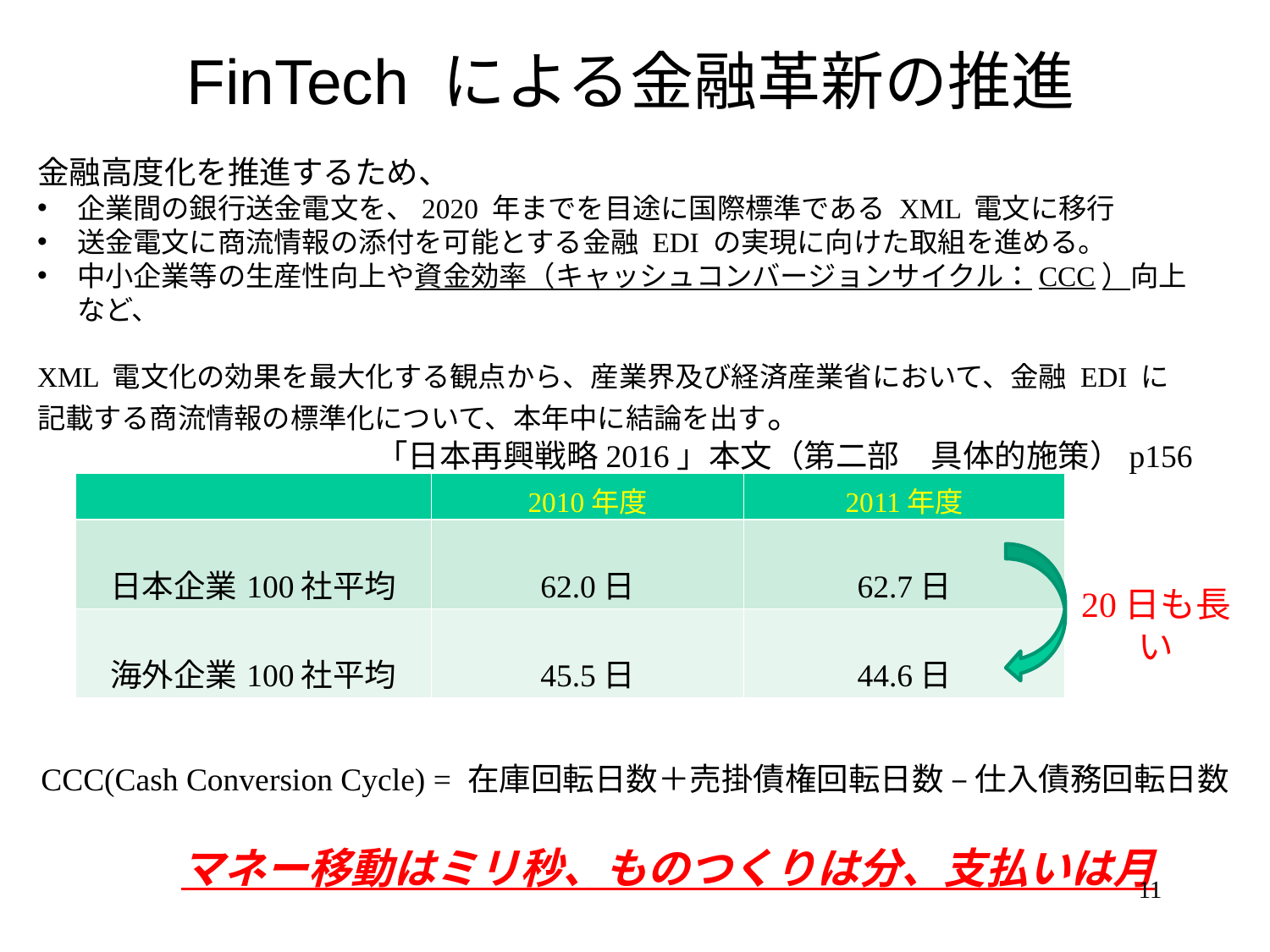

# FinTech による金融革新の推進
金融高度化を推進するため、
企業間の銀行送金電文を、2020 年までを目途に国際標準である XML 電文に移行
送金電文に商流情報の添付を可能とする金融 EDI の実現に向けた取組を進める。
中小企業等の生産性向上や資金効率（キャッシュコンバージョンサイクル：CCC）向上など、

XML 電文化の効果を最大化する観点から、産業界及び経済産業省において、金融 EDI に記載する商流情報の標準化について、本年中に結論を出す。
 「日本再興戦略2016」本文（第二部　具体的施策）p156
|  | 2010年度 | 2011年度 |
| --- | --- | --- |
| 日本企業100社平均 | 62.0日 | 62.7日 |
| 海外企業100社平均 | 45.5日 | 44.6日 |

20日も長い
CCC(Cash Conversion Cycle) = 在庫回転日数＋売掛債権回転日数 – 仕入債務回転日数
マネー移動はミリ秒、ものつくりは分、支払いは月
11